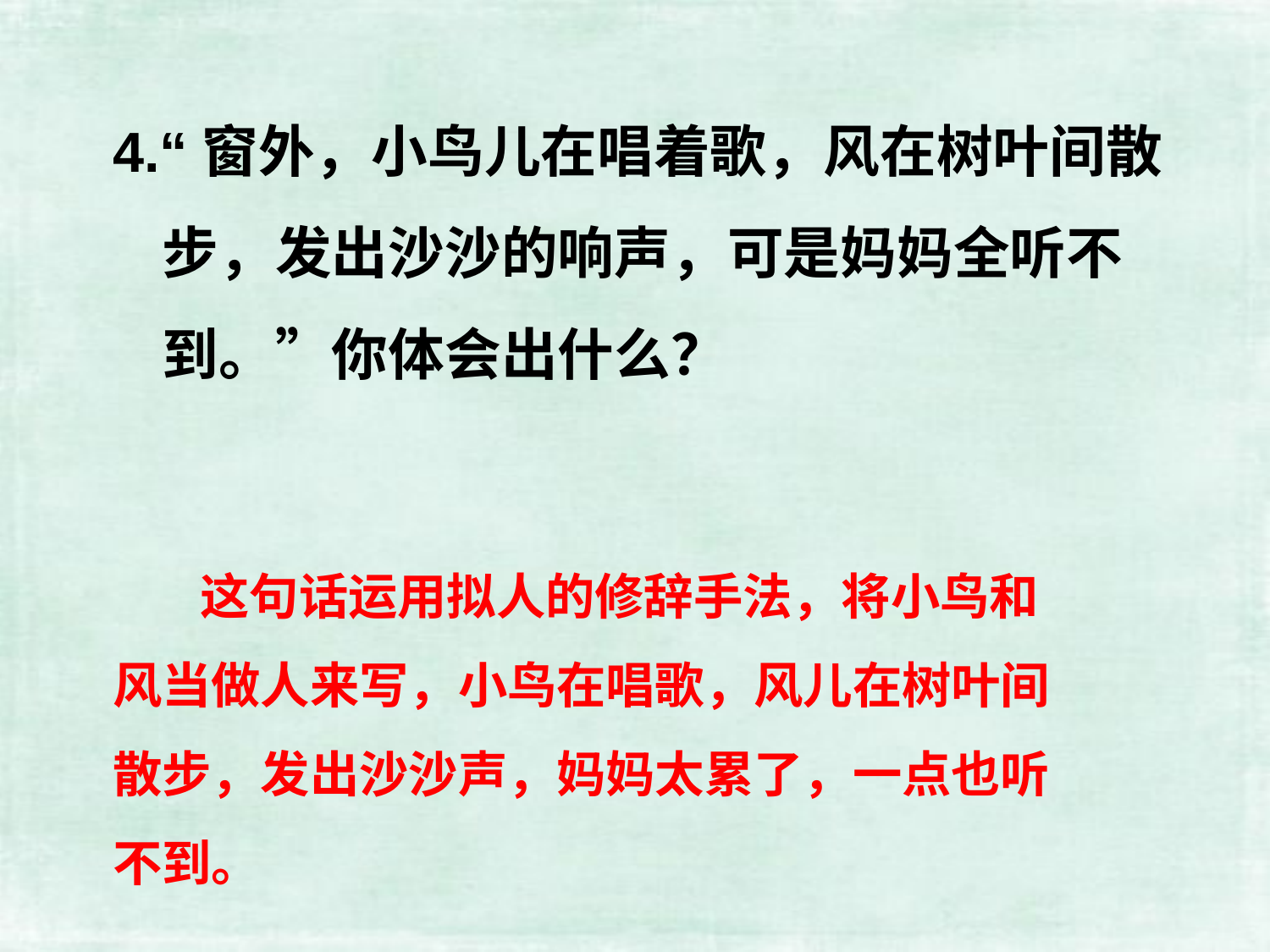

4.“窗外，小鸟儿在唱着歌，风在树叶间散步，发出沙沙的响声，可是妈妈全听不到。”你体会出什么？
这句话运用拟人的修辞手法，将小鸟和风当做人来写，小鸟在唱歌，风儿在树叶间散步，发出沙沙声，妈妈太累了，一点也听不到。